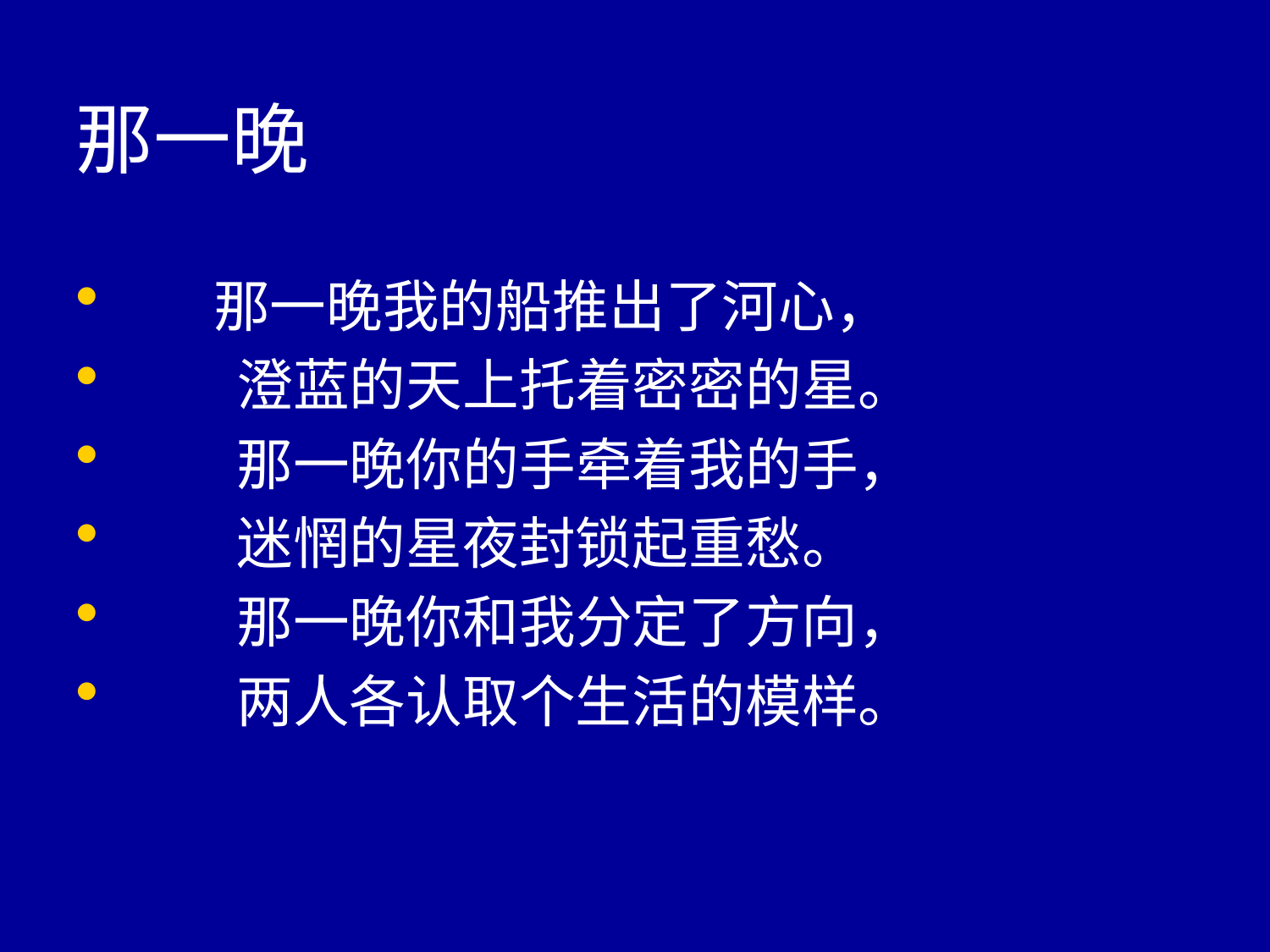

# 那一晚
      那一晚我的船推出了河心，
　　澄蓝的天上托着密密的星。
　　那一晚你的手牵着我的手，
　　迷惘的星夜封锁起重愁。
　　那一晚你和我分定了方向，
　　两人各认取个生活的模样。